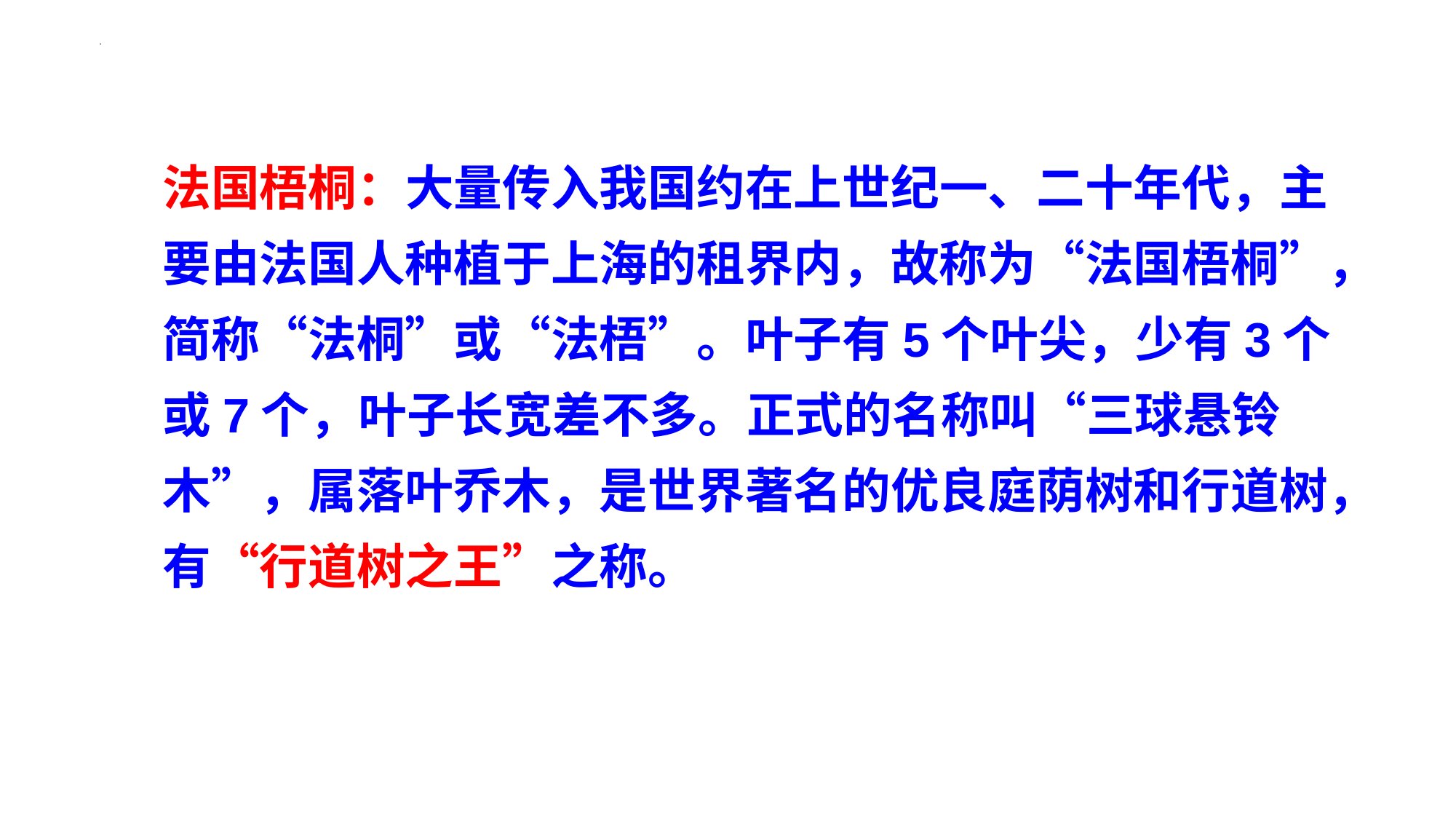

法国梧桐：大量传入我国约在上世纪一、二十年代，主要由法国人种植于上海的租界内，故称为“法国梧桐”，简称“法桐”或“法梧”。叶子有5个叶尖，少有3个或7个，叶子长宽差不多。正式的名称叫“三球悬铃木”，属落叶乔木，是世界著名的优良庭荫树和行道树，有“行道树之王”之称。